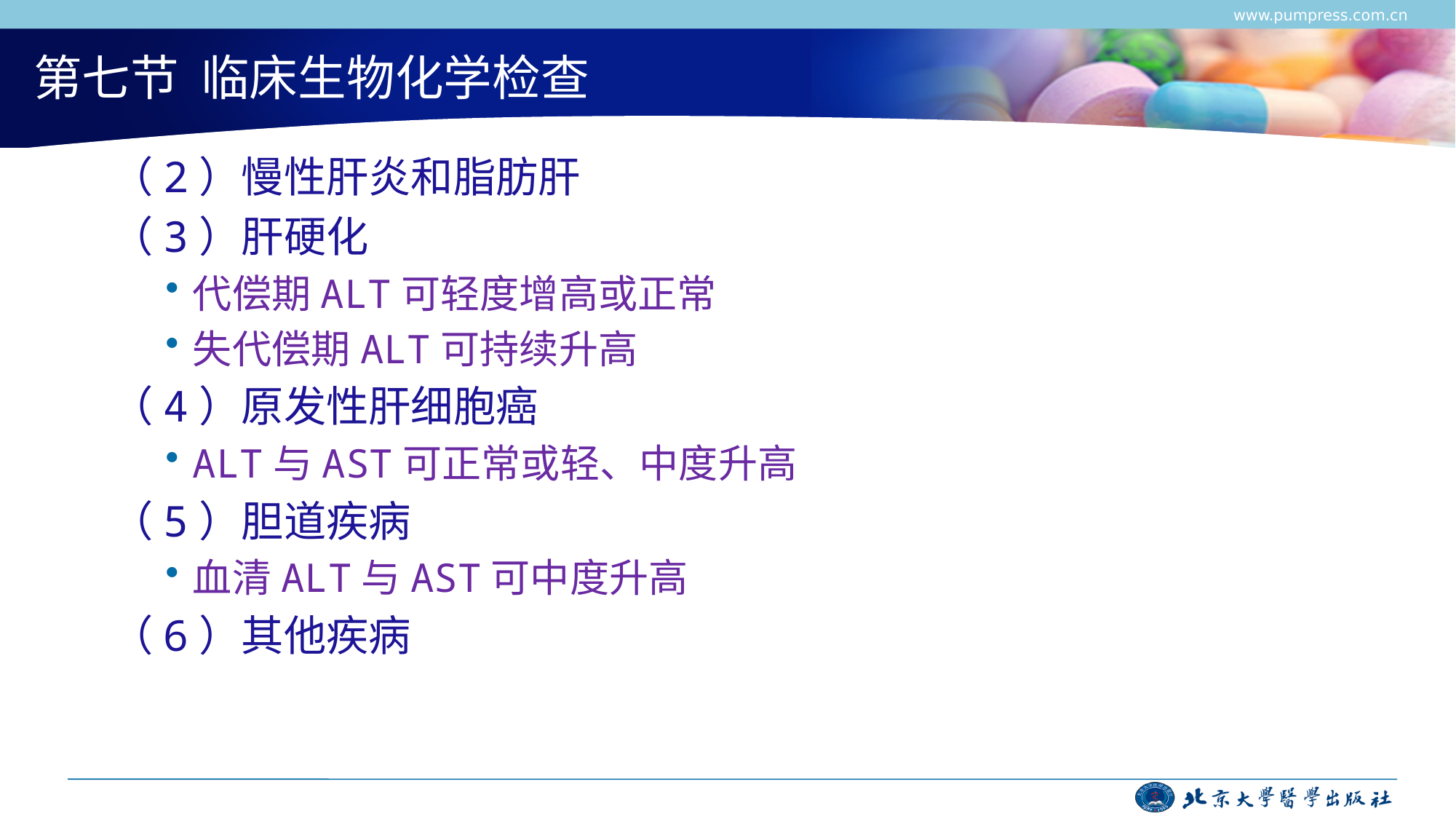

www.pumpress.com.cn
# 第七节  临床生物化学检查
（2）慢性肝炎和脂肪肝
（3）肝硬化
代偿期ALT可轻度增高或正常
失代偿期ALT可持续升高
（4）原发性肝细胞癌
ALT与AST可正常或轻、中度升高
（5）胆道疾病
血清ALT与AST可中度升高
（6）其他疾病